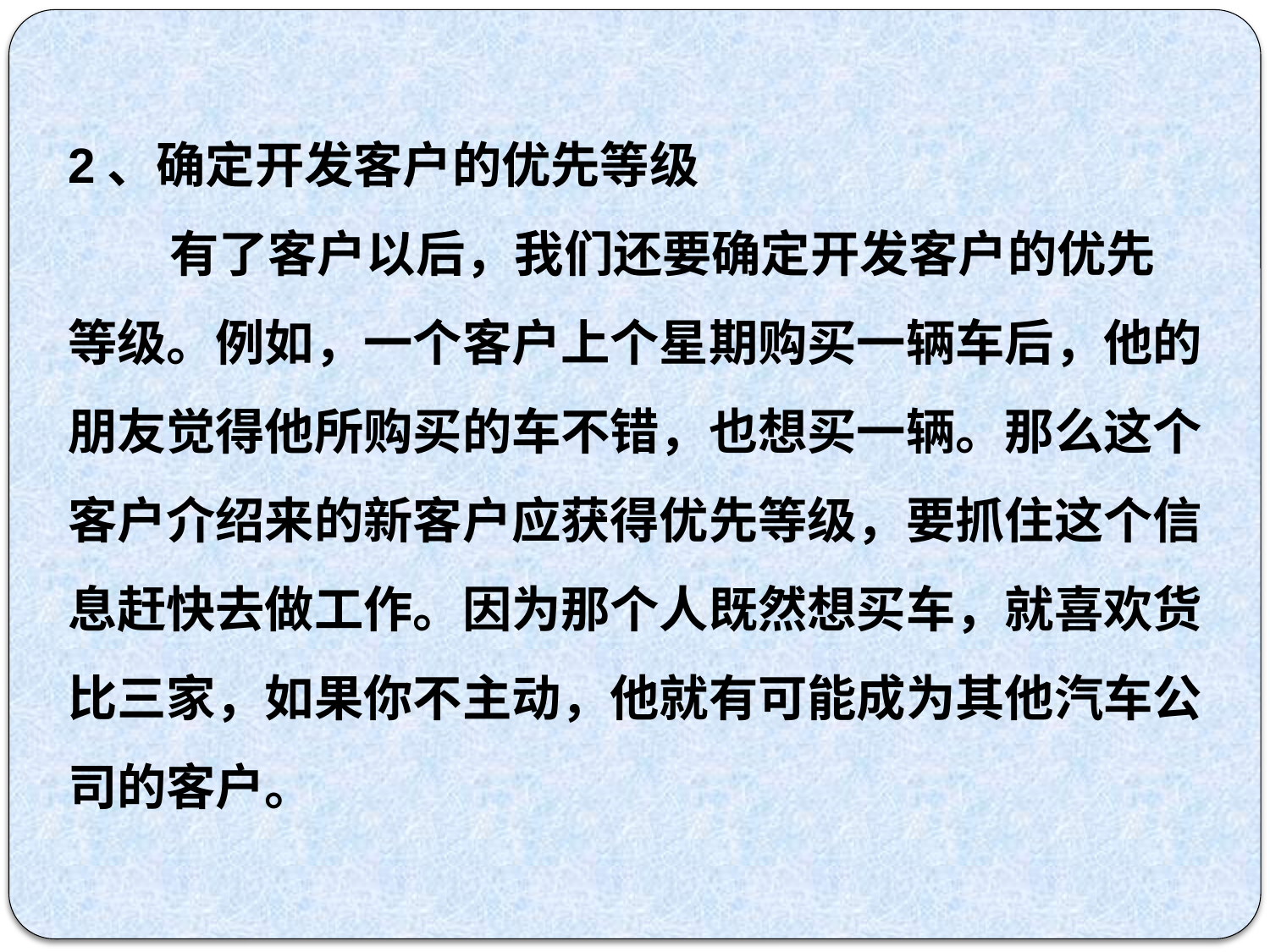

2、确定开发客户的优先等级
        有了客户以后，我们还要确定开发客户的优先等级。例如，一个客户上个星期购买一辆车后，他的朋友觉得他所购买的车不错，也想买一辆。那么这个客户介绍来的新客户应获得优先等级，要抓住这个信息赶快去做工作。因为那个人既然想买车，就喜欢货比三家，如果你不主动，他就有可能成为其他汽车公司的客户。